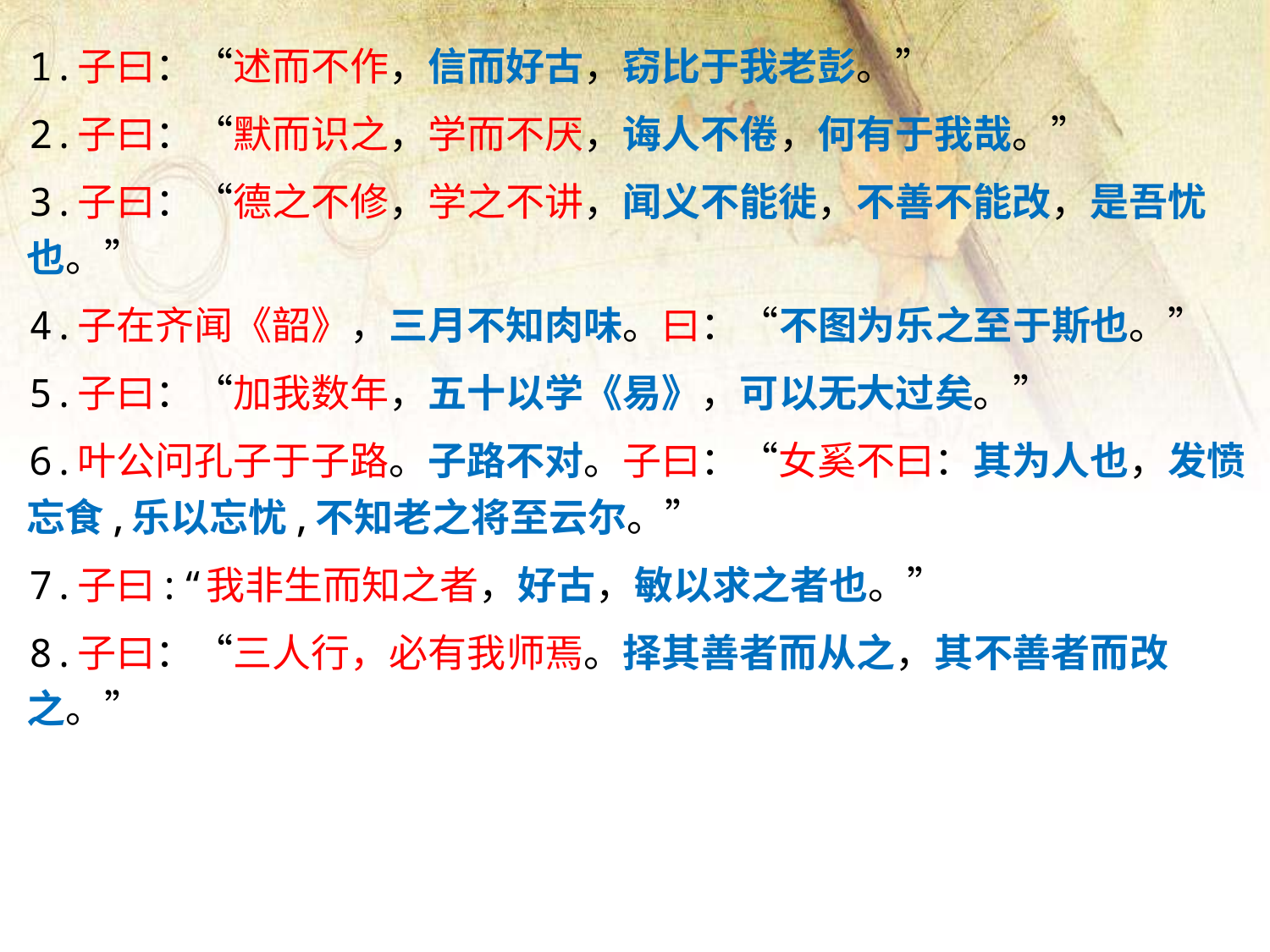

1.子曰：“述而不作，信而好古，窃比于我老彭。”
  2.子曰：“默而识之，学而不厌，诲人不倦，何有于我哉。”
  3.子曰：“德之不修，学之不讲，闻义不能徙，不善不能改，是吾忧也。”
  4.子在齐闻《韶》，三月不知肉味。曰：“不图为乐之至于斯也。”
  5.子曰：“加我数年，五十以学《易》，可以无大过矣。”
  6.叶公问孔子于子路。子路不对。子曰：“女奚不曰：其为人也，发愤忘食,乐以忘忧,不知老之将至云尔。”
  7.子曰:“我非生而知之者，好古，敏以求之者也。”
  8.子曰：“三人行，必有我师焉。择其善者而从之，其不善者而改之。”